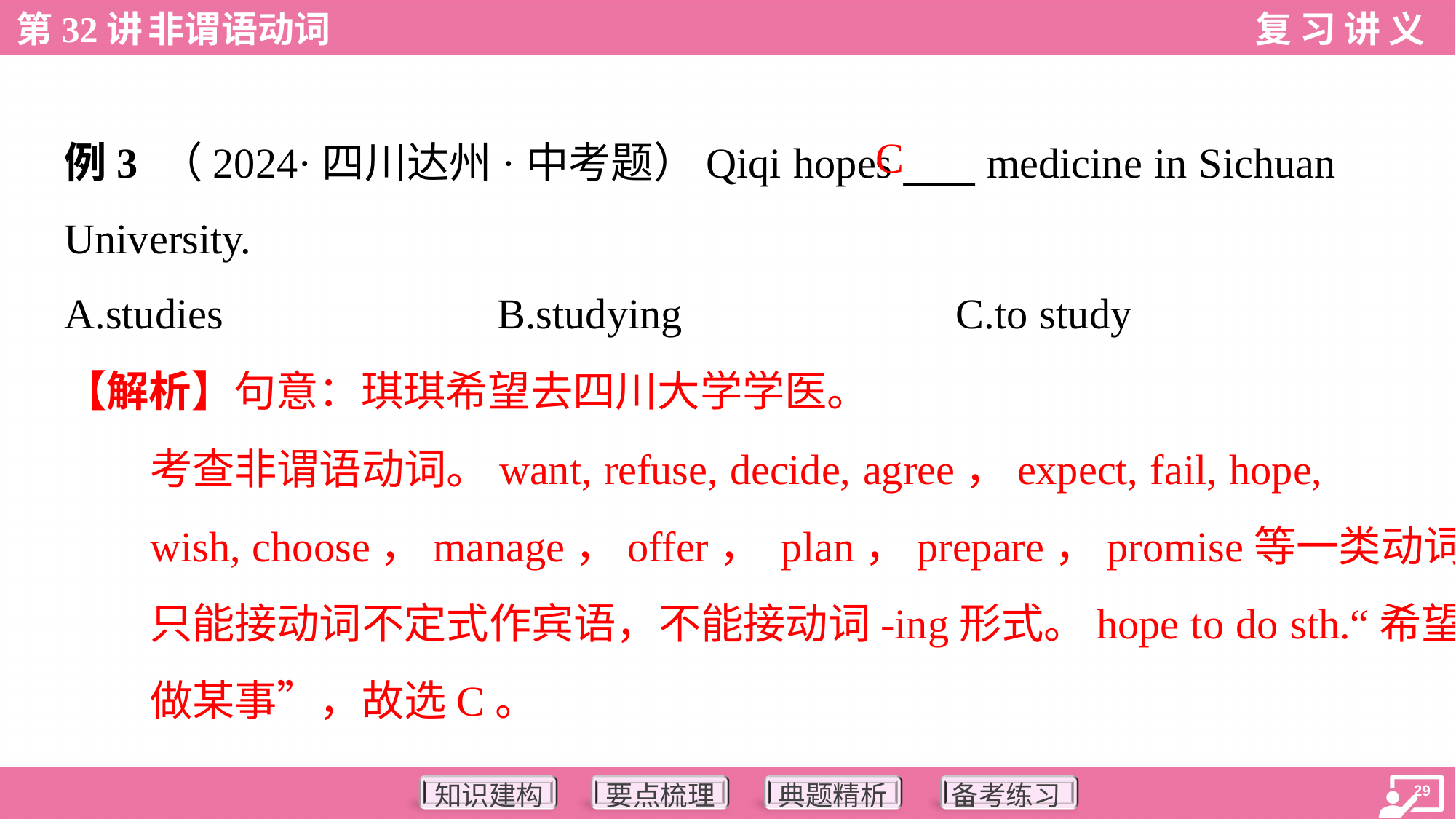

C
例3 （2024·四川达州·中考题）Qiqi hopes ___ medicine in Sichuan
University.
A.studies	B.studying	C.to study
【解析】句意：琪琪希望去四川大学学医。
考查非谓语动词。want, refuse, decide, agree，expect, fail, hope,
wish, choose，manage，offer， plan，prepare，promise等一类动词后
只能接动词不定式作宾语，不能接动词-ing形式。hope to do sth.“希望
做某事”，故选C。